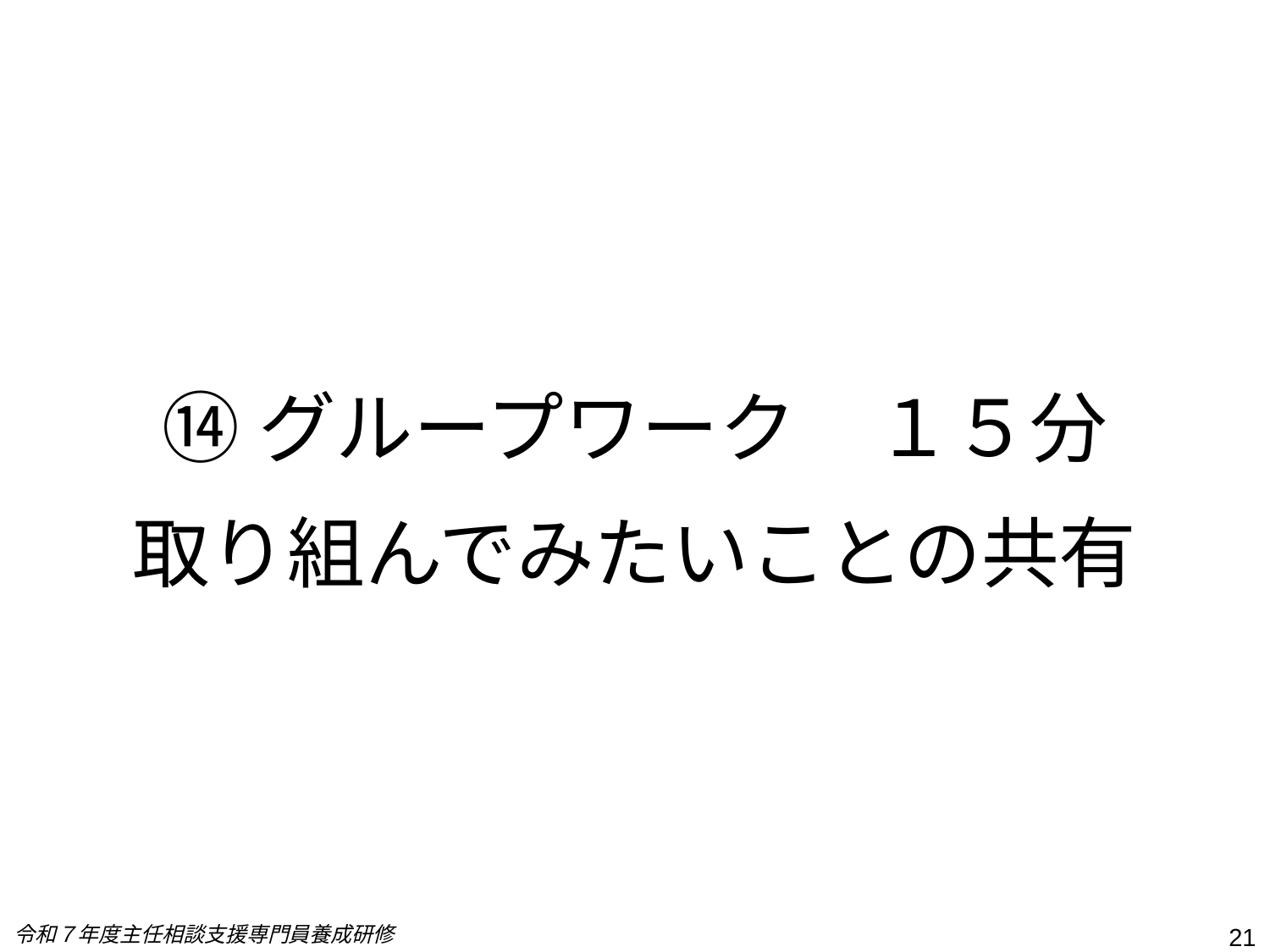

# ⑭グループワーク　１５分
取り組んでみたいことの共有
令和７年度主任相談支援専門員養成研修
21